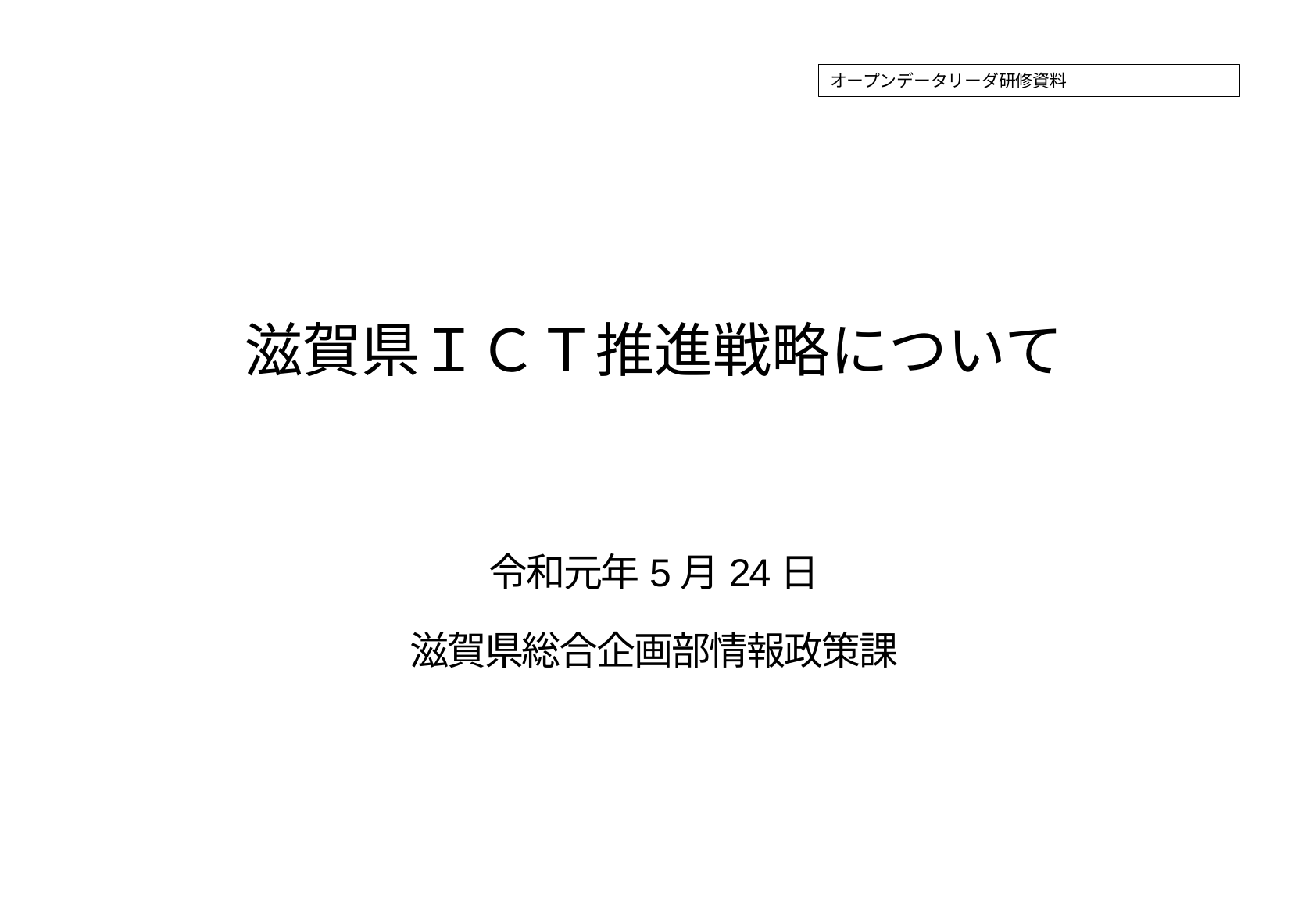

オープンデータリーダ研修資料
滋賀県ＩＣＴ推進戦略について

令和元年5月24日

滋賀県総合企画部情報政策課